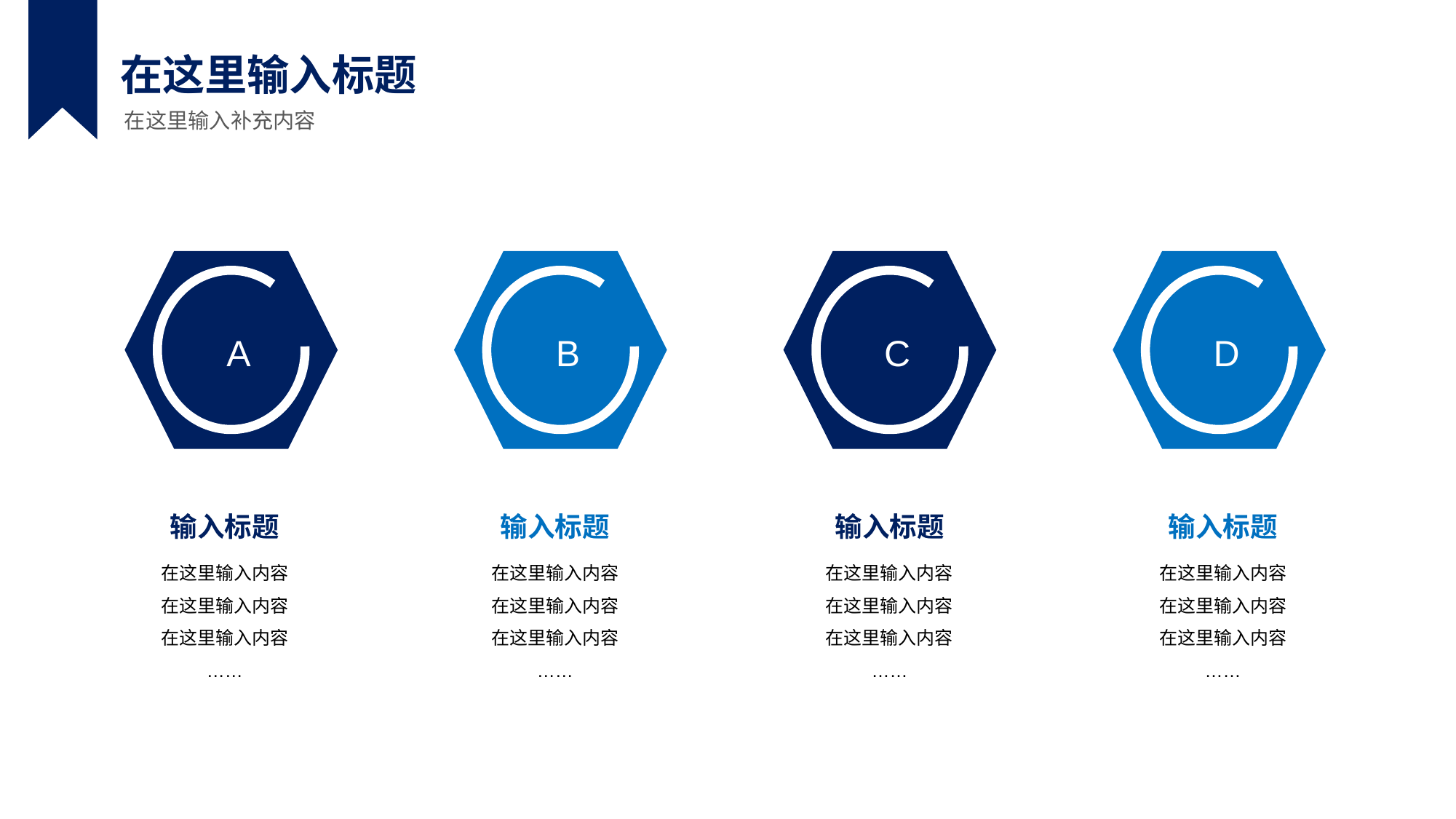

在这里输入标题
在这里输入补充内容

A
B
C
D
输入标题
在这里输入内容
在这里输入内容
在这里输入内容
……
输入标题
在这里输入内容
在这里输入内容
在这里输入内容
……
输入标题
在这里输入内容
在这里输入内容
在这里输入内容
……
输入标题
在这里输入内容
在这里输入内容
在这里输入内容
……